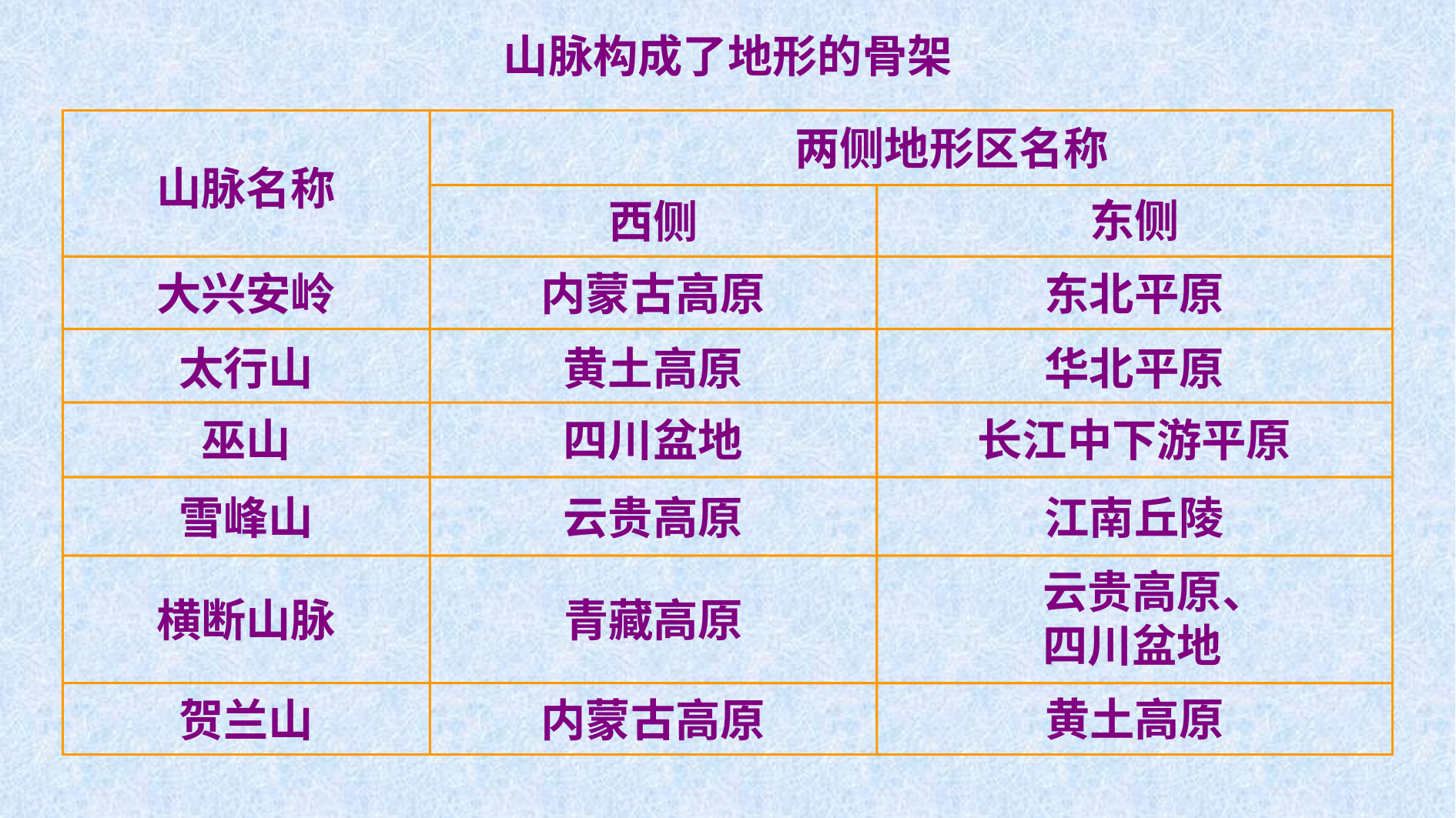

山脉构成了地形的骨架

两侧地形区名称
山脉名称

东侧
西侧

大兴安岭
内蒙古高原
东北平原

太行山
黄土高原
华北平原

巫山
四川盆地
长江中下游平原

雪峰山
云贵高原
江南丘陵

云贵高原、
四川盆地
横断山脉
青藏高原

黄土高原
贺兰山
内蒙古高原